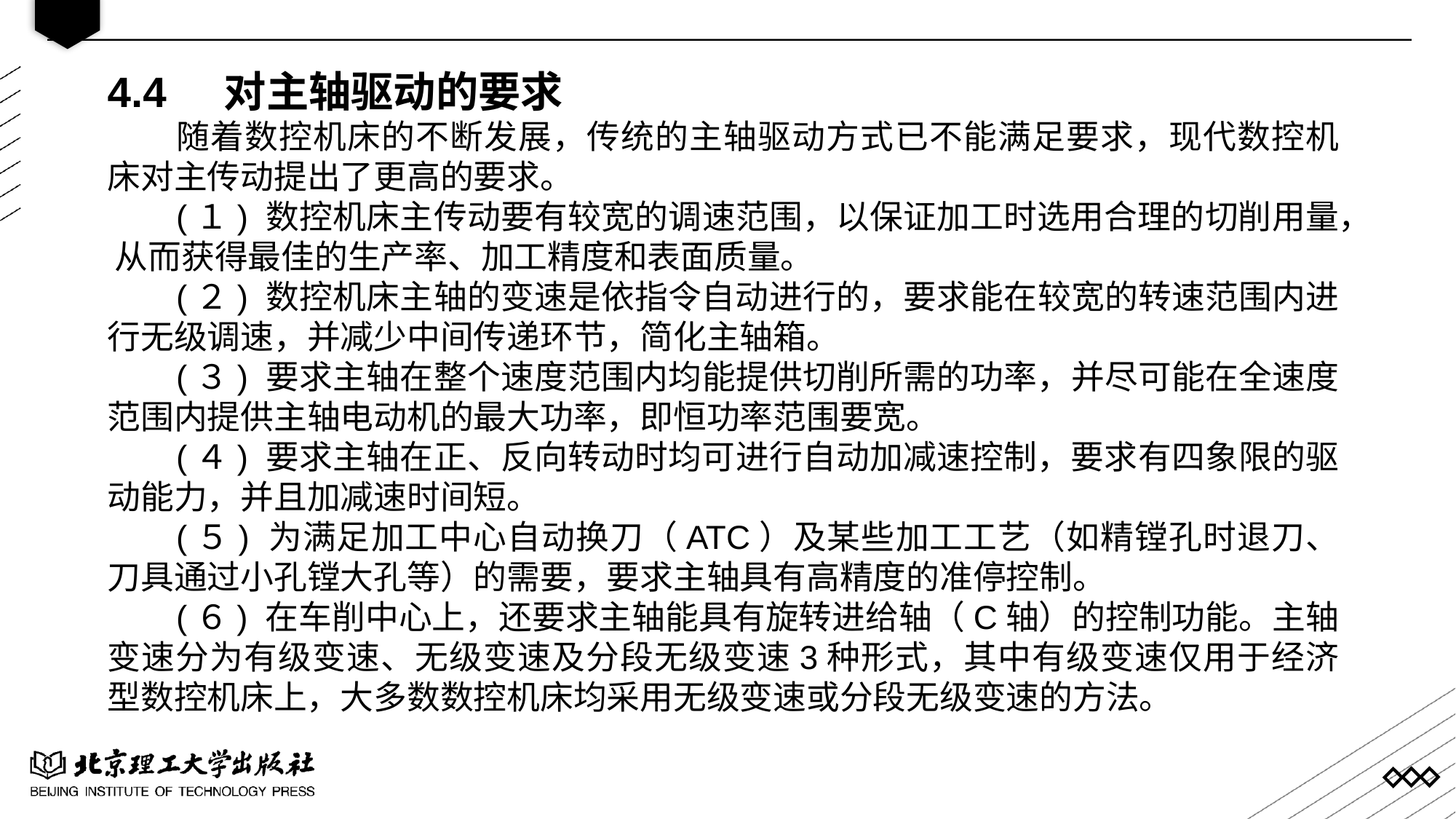

4.4    对主轴驱动的要求
随着数控机床的不断发展，传统的主轴驱动方式已不能满足要求，现代数控机床对主传动提出了更高的要求。
(１) 数控机床主传动要有较宽的调速范围，以保证加工时选用合理的切削用量， 从而获得最佳的生产率、加工精度和表面质量。
(２) 数控机床主轴的变速是依指令自动进行的，要求能在较宽的转速范围内进 行无级调速，并减少中间传递环节，简化主轴箱。
(３) 要求主轴在整个速度范围内均能提供切削所需的功率，并尽可能在全速度 范围内提供主轴电动机的最大功率，即恒功率范围要宽。
(４) 要求主轴在正、反向转动时均可进行自动加减速控制，要求有四象限的驱 动能力，并且加减速时间短。
(５) 为满足加工中心自动换刀（ATC）及某些加工工艺（如精镗孔时退刀、刀具通过小孔镗大孔等）的需要，要求主轴具有高精度的准停控制。
(６) 在车削中心上，还要求主轴能具有旋转进给轴（C轴）的控制功能。主轴变速分为有级变速、无级变速及分段无级变速3种形式，其中有级变速仅用于经济型数控机床上，大多数数控机床均采用无级变速或分段无级变速的方法。